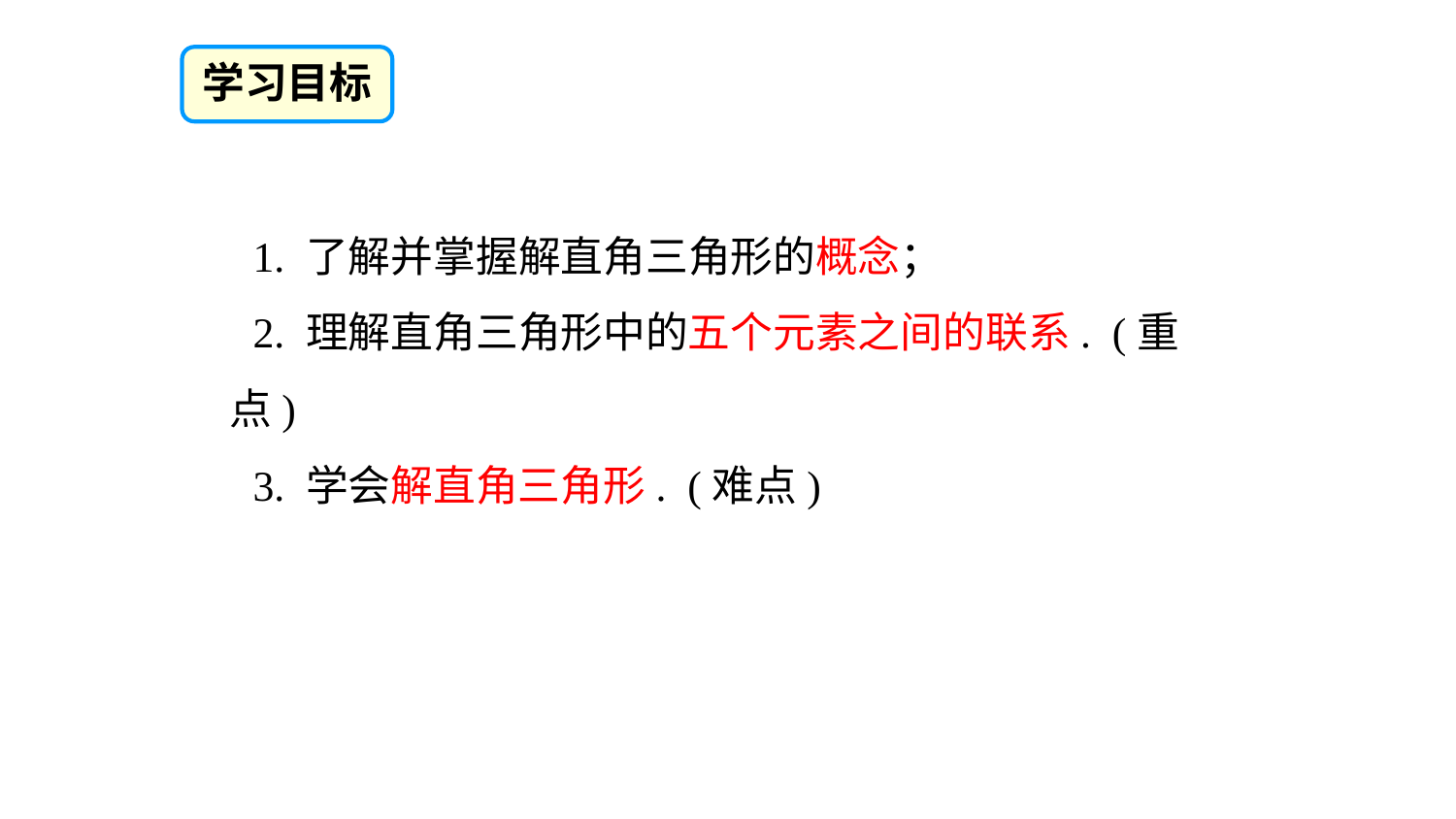

学习目标
1. 了解并掌握解直角三角形的概念；
2. 理解直角三角形中的五个元素之间的联系.  (重点)
3. 学会解直角三角形.  (难点)